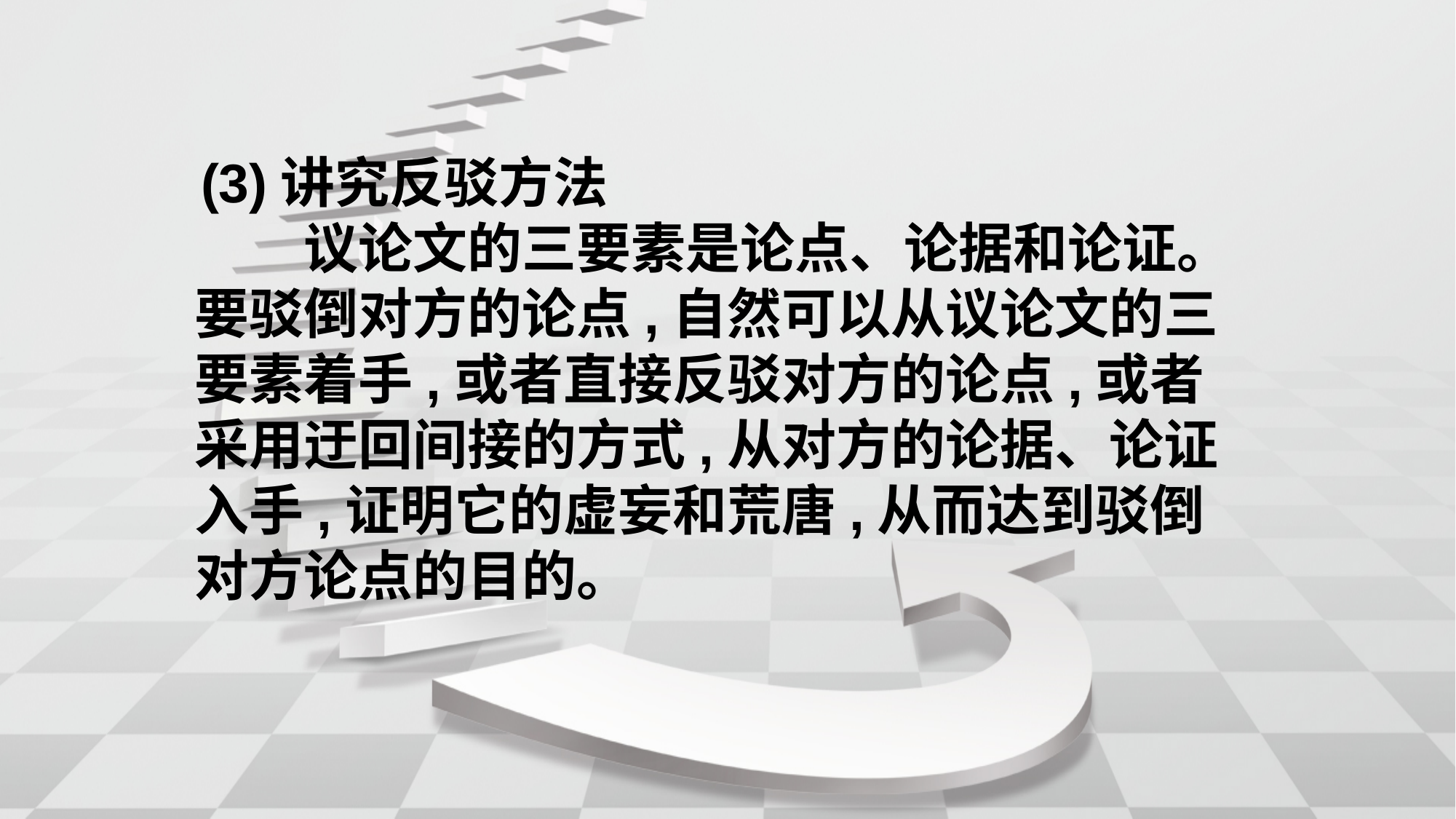

(3)讲究反驳方法
　　议论文的三要素是论点、论据和论证。要驳倒对方的论点,自然可以从议论文的三要素着手,或者直接反驳对方的论点,或者采用迂回间接的方式,从对方的论据、论证入手,证明它的虚妄和荒唐,从而达到驳倒对方论点的目的。